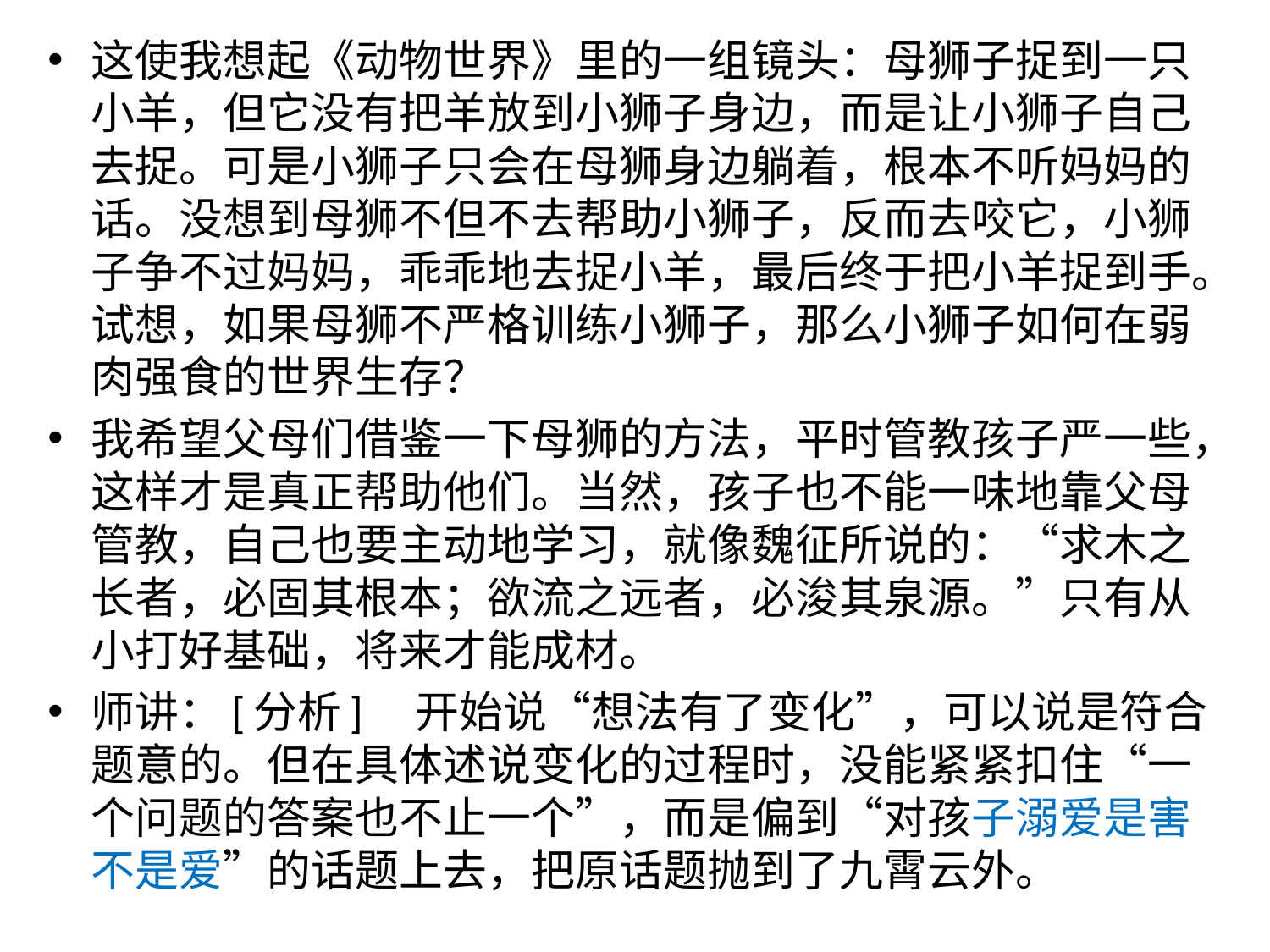

这使我想起《动物世界》里的一组镜头：母狮子捉到一只小羊，但它没有把羊放到小狮子身边，而是让小狮子自己去捉。可是小狮子只会在母狮身边躺着，根本不听妈妈的话。没想到母狮不但不去帮助小狮子，反而去咬它，小狮子争不过妈妈，乖乖地去捉小羊，最后终于把小羊捉到手。试想，如果母狮不严格训练小狮子，那么小狮子如何在弱肉强食的世界生存？
我希望父母们借鉴一下母狮的方法，平时管教孩子严一些，这样才是真正帮助他们。当然，孩子也不能一味地靠父母管教，自己也要主动地学习，就像魏征所说的：“求木之长者，必固其根本；欲流之远者，必浚其泉源。”只有从小打好基础，将来才能成材。
师讲：[分析]　开始说“想法有了变化”，可以说是符合题意的。但在具体述说变化的过程时，没能紧紧扣住“一个问题的答案也不止一个”，而是偏到“对孩子溺爱是害不是爱”的话题上去，把原话题抛到了九霄云外。